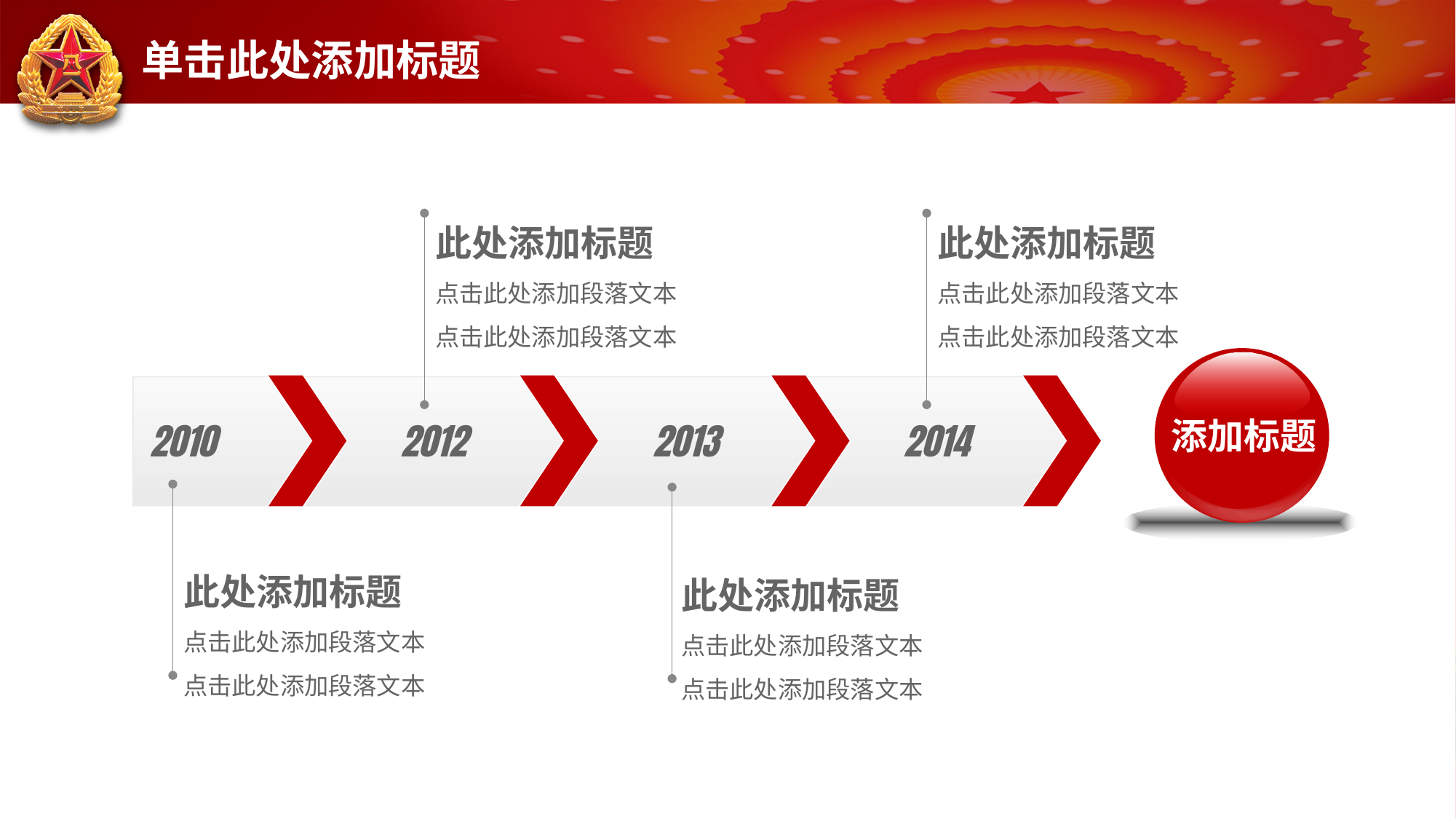

# 单击此处添加标题
此处添加标题
点击此处添加段落文本
点击此处添加段落文本
此处添加标题
点击此处添加段落文本
点击此处添加段落文本

添加标题
2010
2012
2013
2014
此处添加标题
点击此处添加段落文本
点击此处添加段落文本

此处添加标题
点击此处添加段落文本
点击此处添加段落文本